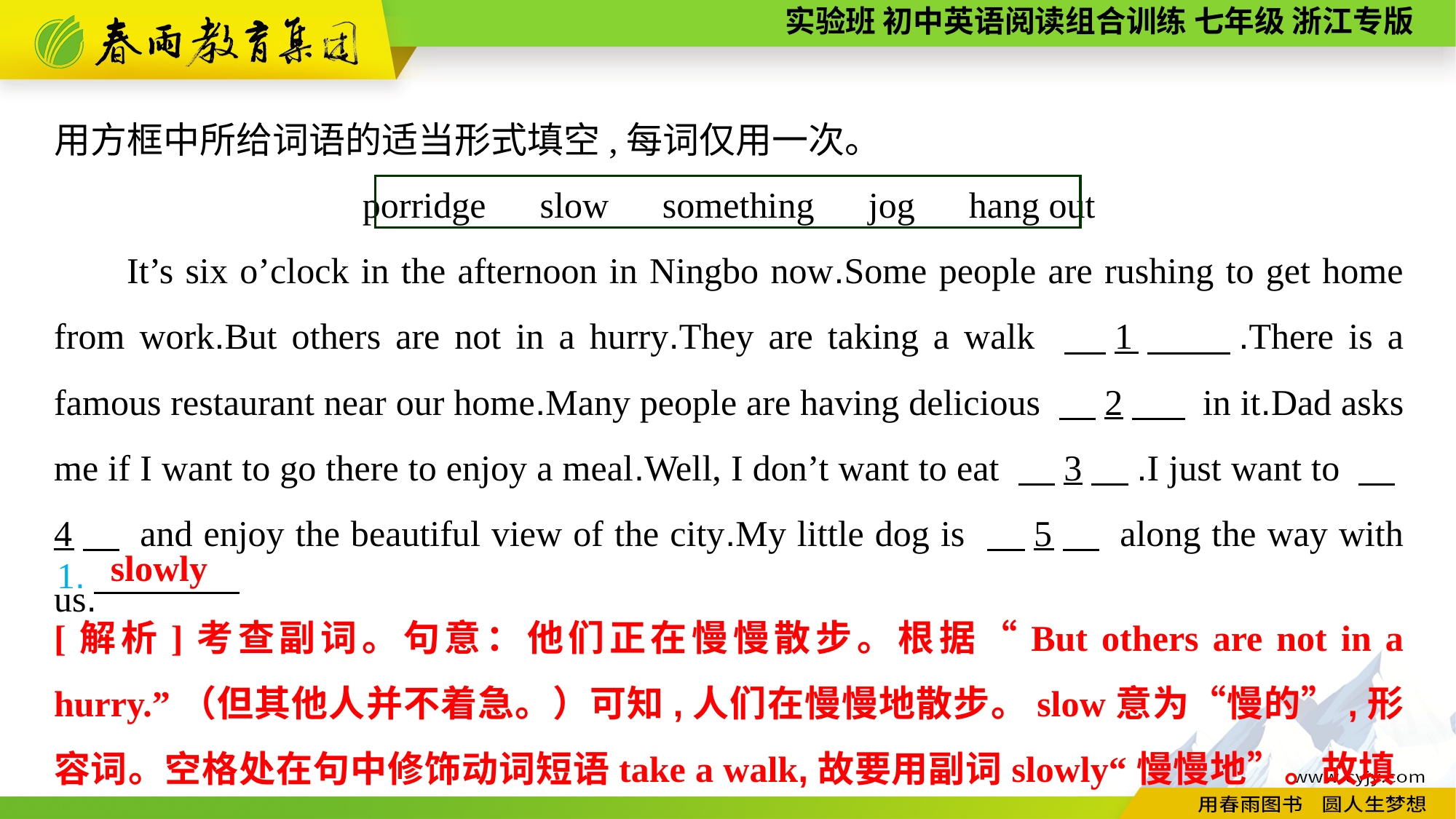

用方框中所给词语的适当形式填空,每词仅用一次。
porridge　slow　something　jog　hang out
It’s six o’clock in the afternoon in Ningbo now.Some people are rushing to get home from work.But others are not in a hurry.They are taking a walk 　1　   .There is a famous restaurant near our home.Many people are having delicious 　2　   in it.Dad asks me if I want to go there to enjoy a meal.Well, I don’t want to eat 　3　.I just want to 　4　 and enjoy the beautiful view of the city.My little dog is 　5　 along the way with us.

slowly
1.
[解析]考查副词。句意：他们正在慢慢散步。根据“But others are not in a hurry.”（但其他人并不着急。）可知,人们在慢慢地散步。slow意为“慢的”,形容词。空格处在句中修饰动词短语take a walk,故要用副词slowly“慢慢地”。故填slowly。